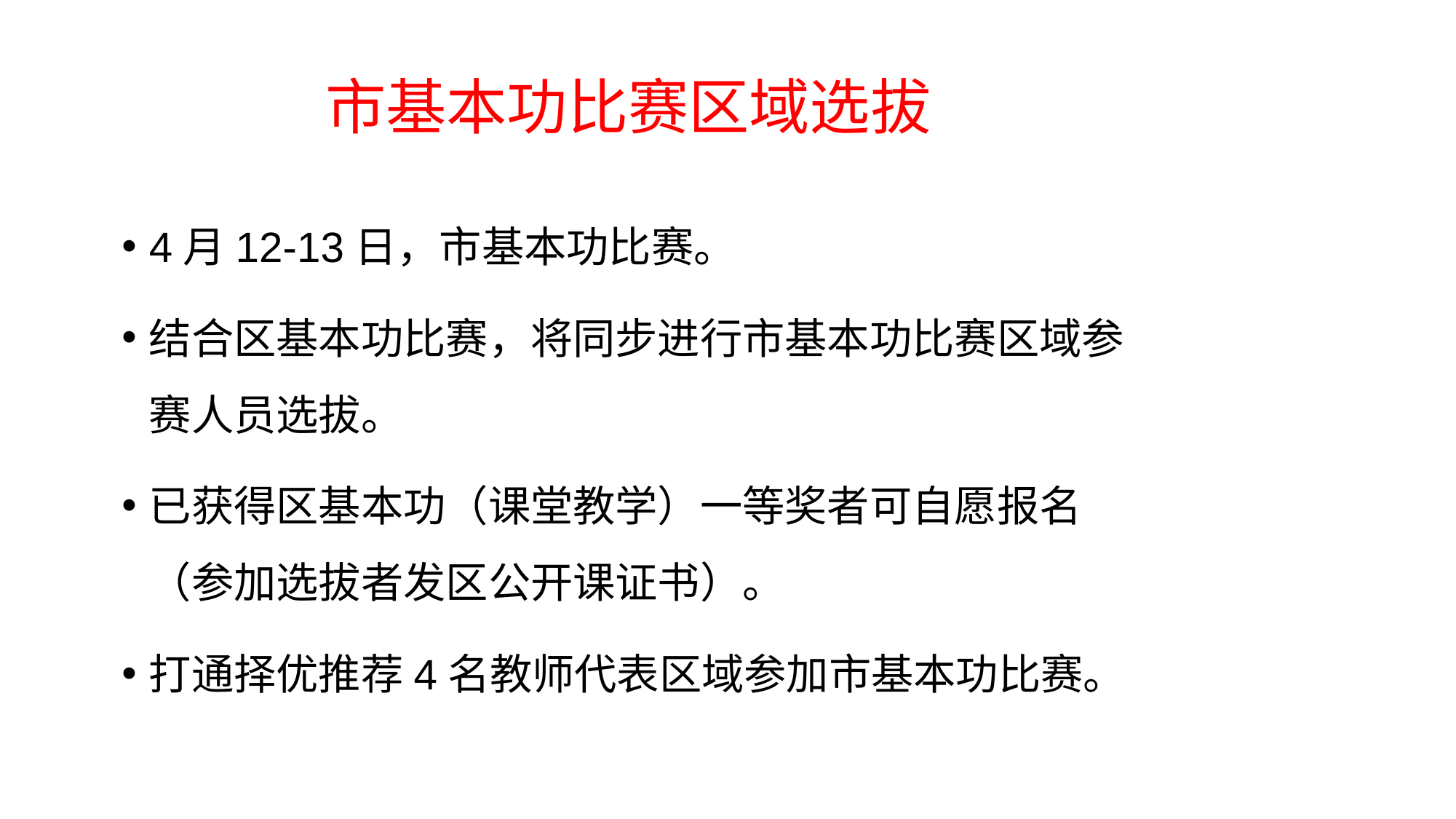

# 市基本功比赛区域选拔
4月12-13日，市基本功比赛。
结合区基本功比赛，将同步进行市基本功比赛区域参赛人员选拔。
已获得区基本功（课堂教学）一等奖者可自愿报名（参加选拔者发区公开课证书）。
打通择优推荐4名教师代表区域参加市基本功比赛。